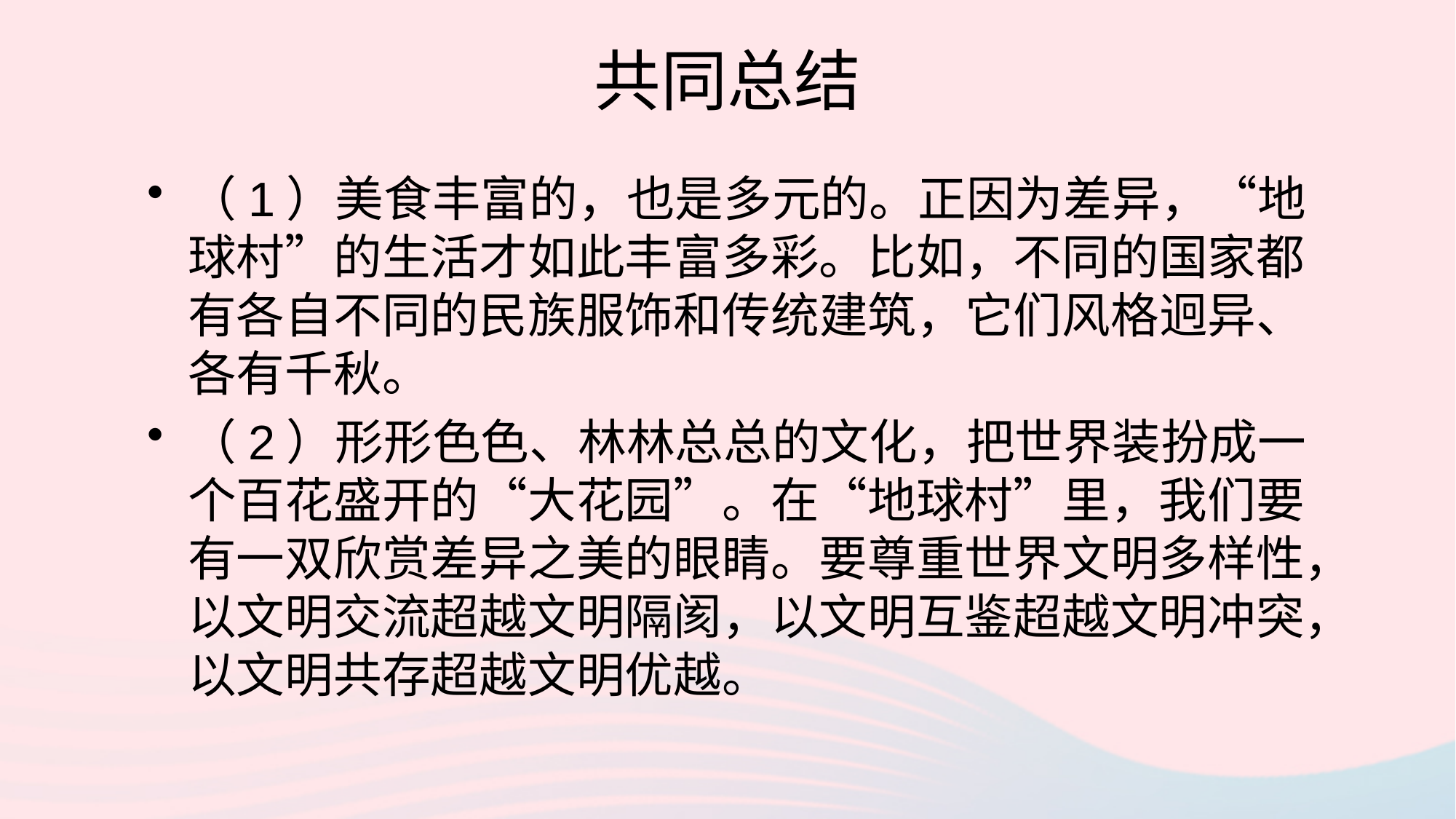

# 共同总结
（1）美食丰富的，也是多元的。正因为差异，“地球村”的生活才如此丰富多彩。比如，不同的国家都有各自不同的民族服饰和传统建筑，它们风格迥异、各有千秋。
（2）形形色色、林林总总的文化，把世界装扮成一个百花盛开的“大花园”。在“地球村”里，我们要有一双欣赏差异之美的眼睛。要尊重世界文明多样性，以文明交流超越文明隔阂，以文明互鉴超越文明冲突，以文明共存超越文明优越。